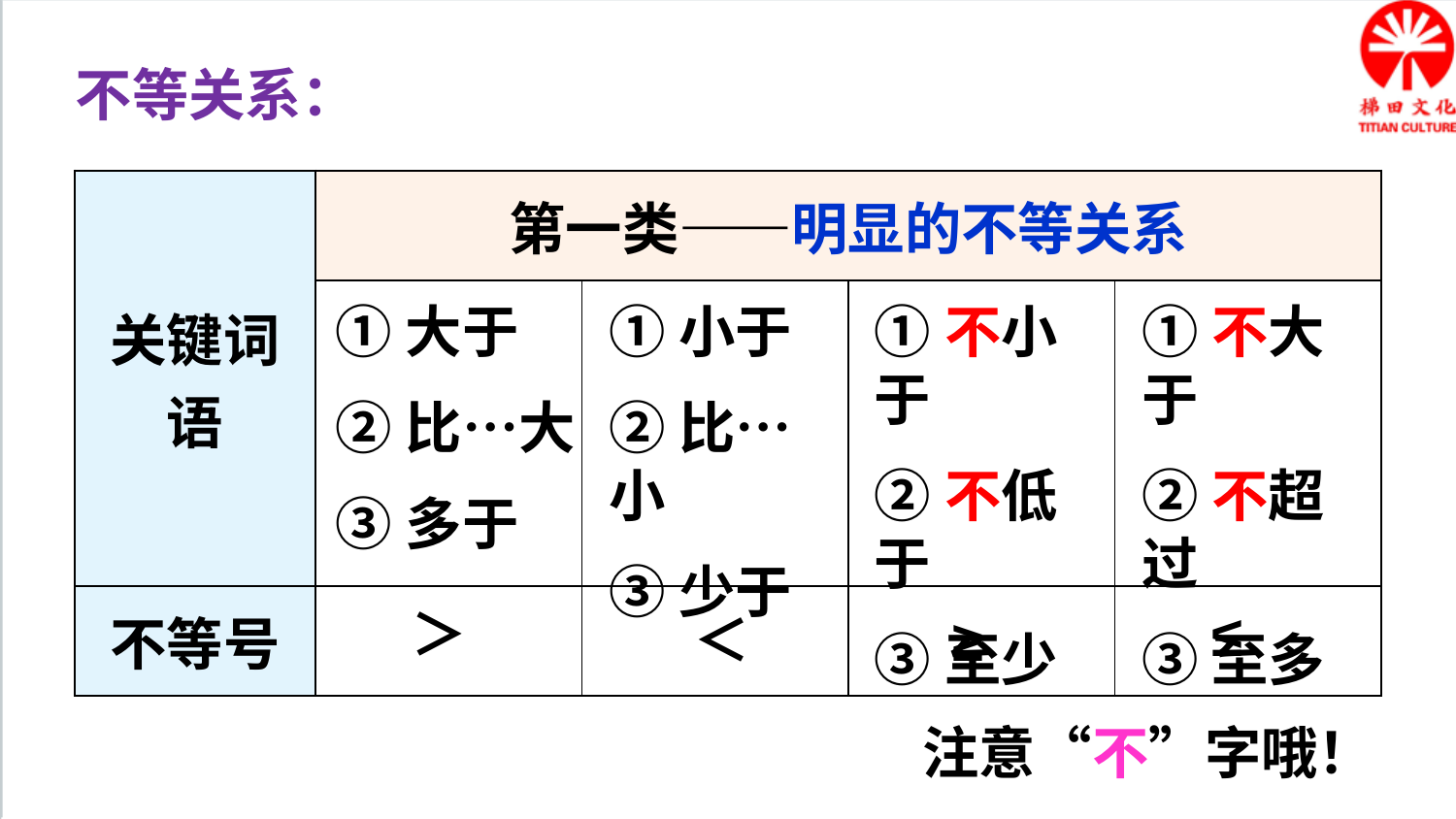

不等关系：
| 关键词语 | 第一类——明显的不等关系 |  |  |  |
| --- | --- | --- | --- | --- |
|  |  |  |  |  |
| 不等号 |  |  |  |  |
①大于
②比…大
③多于
①小于
②比…小
③少于
①不小于
②不低于
③至少
①不大于
②不超过
③至多
＞
≤
≥
＜
注意“不”字哦！